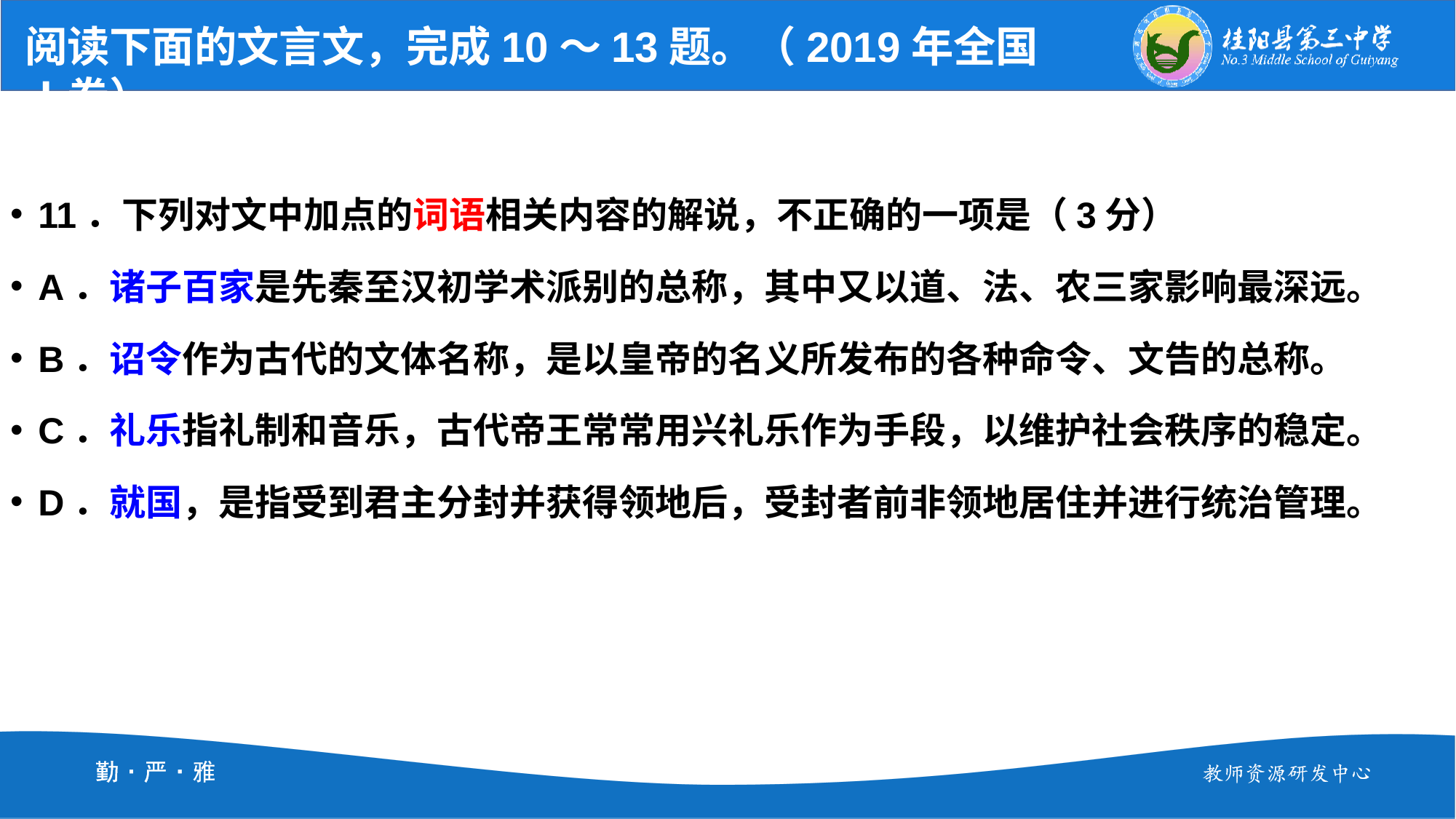

阅读下面的文言文，完成10～13题。（2019年全国Ⅰ卷）
11．下列对文中加点的词语相关内容的解说，不正确的一项是（3分）
A．诸子百家是先秦至汉初学术派别的总称，其中又以道、法、农三家影响最深远。
B．诏令作为古代的文体名称，是以皇帝的名义所发布的各种命令、文告的总称。
C．礼乐指礼制和音乐，古代帝王常常用兴礼乐作为手段，以维护社会秩序的稳定。
D．就国，是指受到君主分封并获得领地后，受封者前非领地居住并进行统治管理。